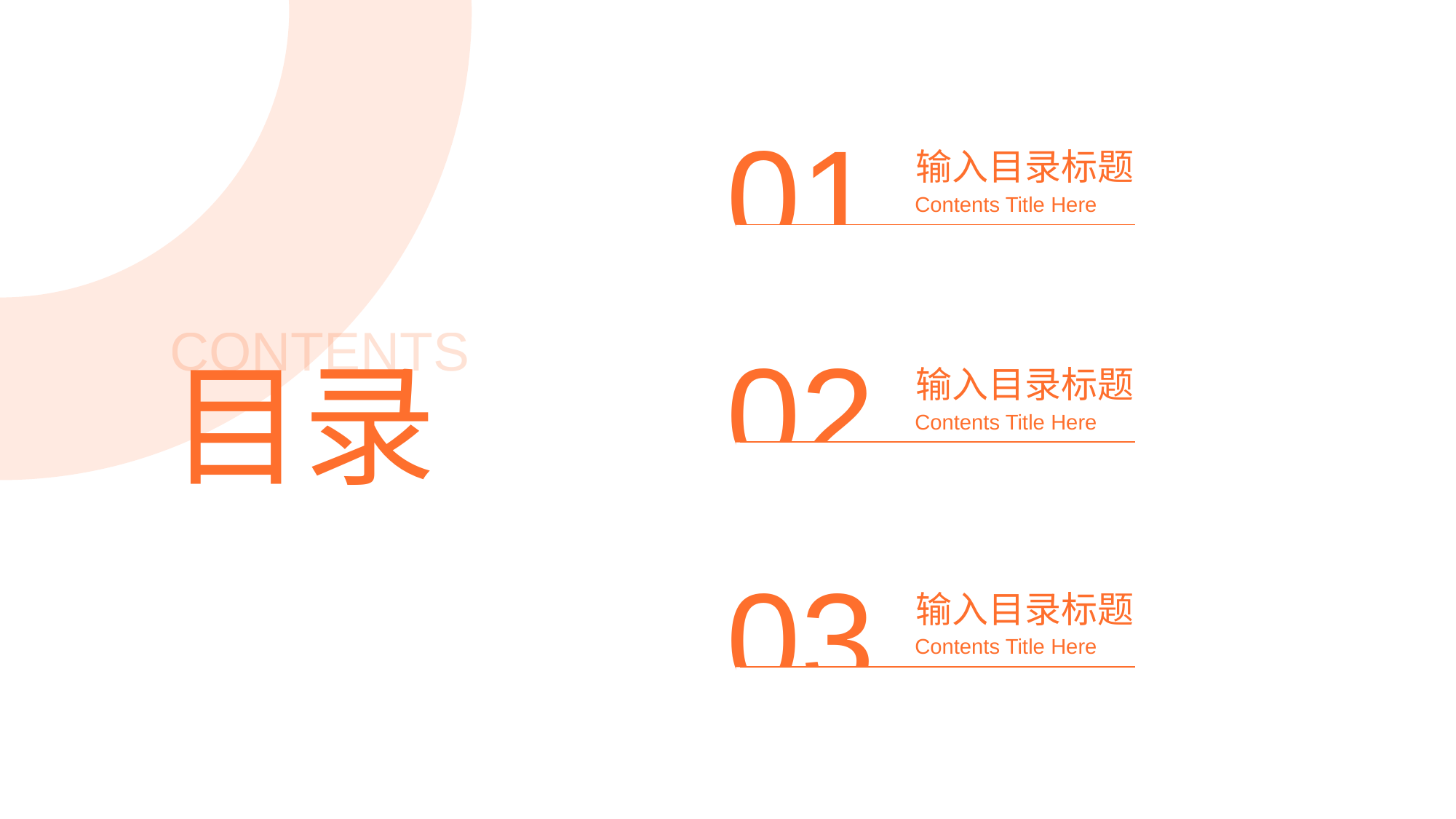

01
输入目录标题
Contents Title Here

CONTENTS
02
输入目录标题
Contents Title Here

目录
03
输入目录标题
Contents Title Here